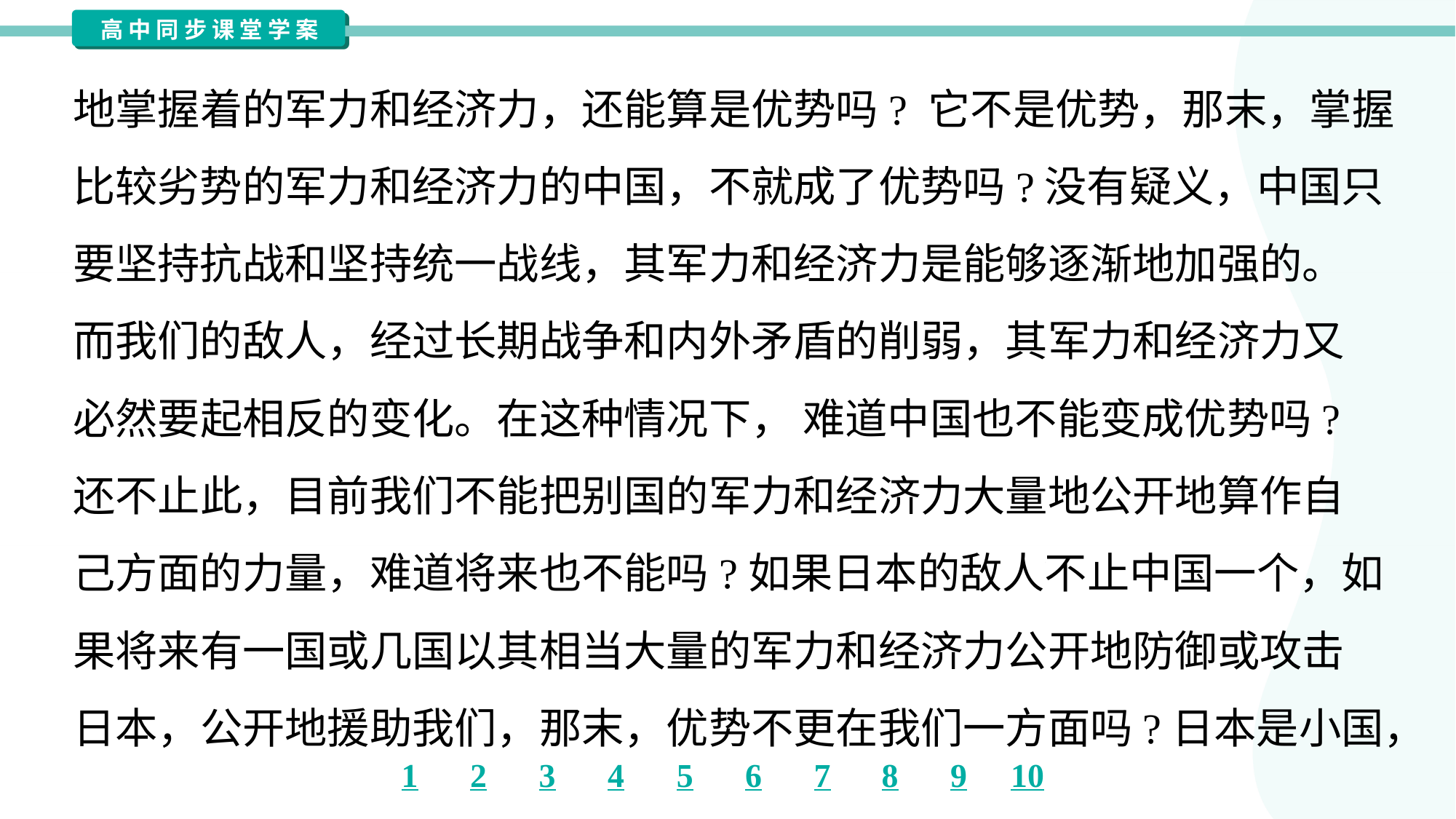

地掌握着的军力和经济力，还能算是优势吗? 它不是优势，那末，掌握
比较劣势的军力和经济力的中国，不就成了优势吗?没有疑义，中国只
要坚持抗战和坚持统一战线，其军力和经济力是能够逐渐地加强的。
而我们的敌人，经过长期战争和内外矛盾的削弱，其军力和经济力又
必然要起相反的变化。在这种情况下， 难道中国也不能变成优势吗?
还不止此，目前我们不能把别国的军力和经济力大量地公开地算作自
己方面的力量，难道将来也不能吗?如果日本的敌人不止中国一个，如
果将来有一国或几国以其相当大量的军力和经济力公开地防御或攻击
日本，公开地援助我们，那末，优势不更在我们一方面吗?日本是小国，